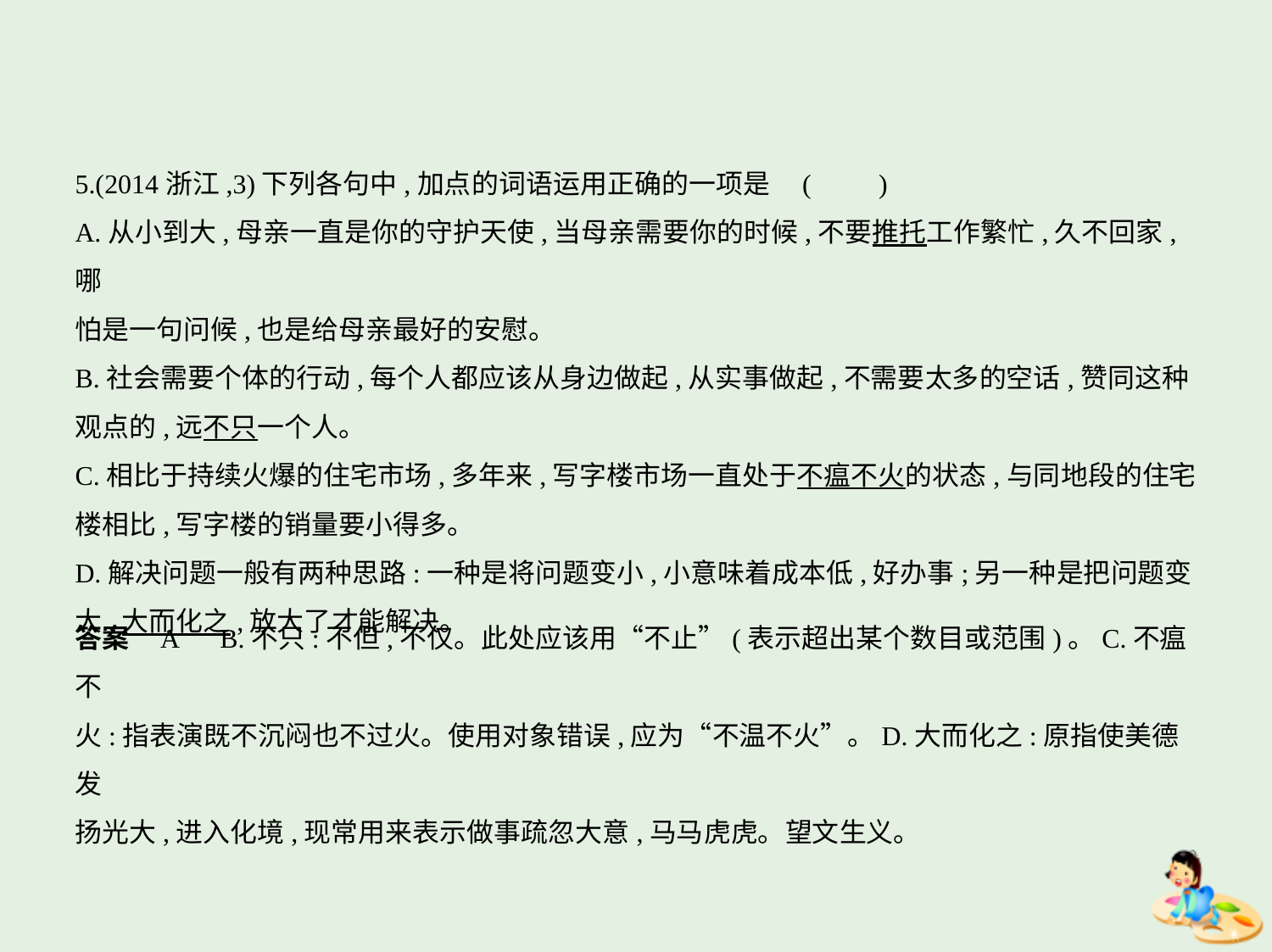

5.(2014浙江,3)下列各句中,加点的词语运用正确的一项是 (　　)
A.从小到大,母亲一直是你的守护天使,当母亲需要你的时候,不要推托工作繁忙,久不回家,哪
怕是一句问候,也是给母亲最好的安慰。
B.社会需要个体的行动,每个人都应该从身边做起,从实事做起,不需要太多的空话,赞同这种
观点的,远不只一个人。
C.相比于持续火爆的住宅市场,多年来,写字楼市场一直处于不瘟不火的状态,与同地段的住宅
楼相比,写字楼的销量要小得多。
D.解决问题一般有两种思路:一种是将问题变小,小意味着成本低,好办事;另一种是把问题变
大,大而化之,放大了才能解决。
答案    A　B.不只:不但,不仅。此处应该用“不止”(表示超出某个数目或范围)。C.不瘟不
火:指表演既不沉闷也不过火。使用对象错误,应为“不温不火”。D.大而化之:原指使美德发
扬光大,进入化境,现常用来表示做事疏忽大意,马马虎虎。望文生义。